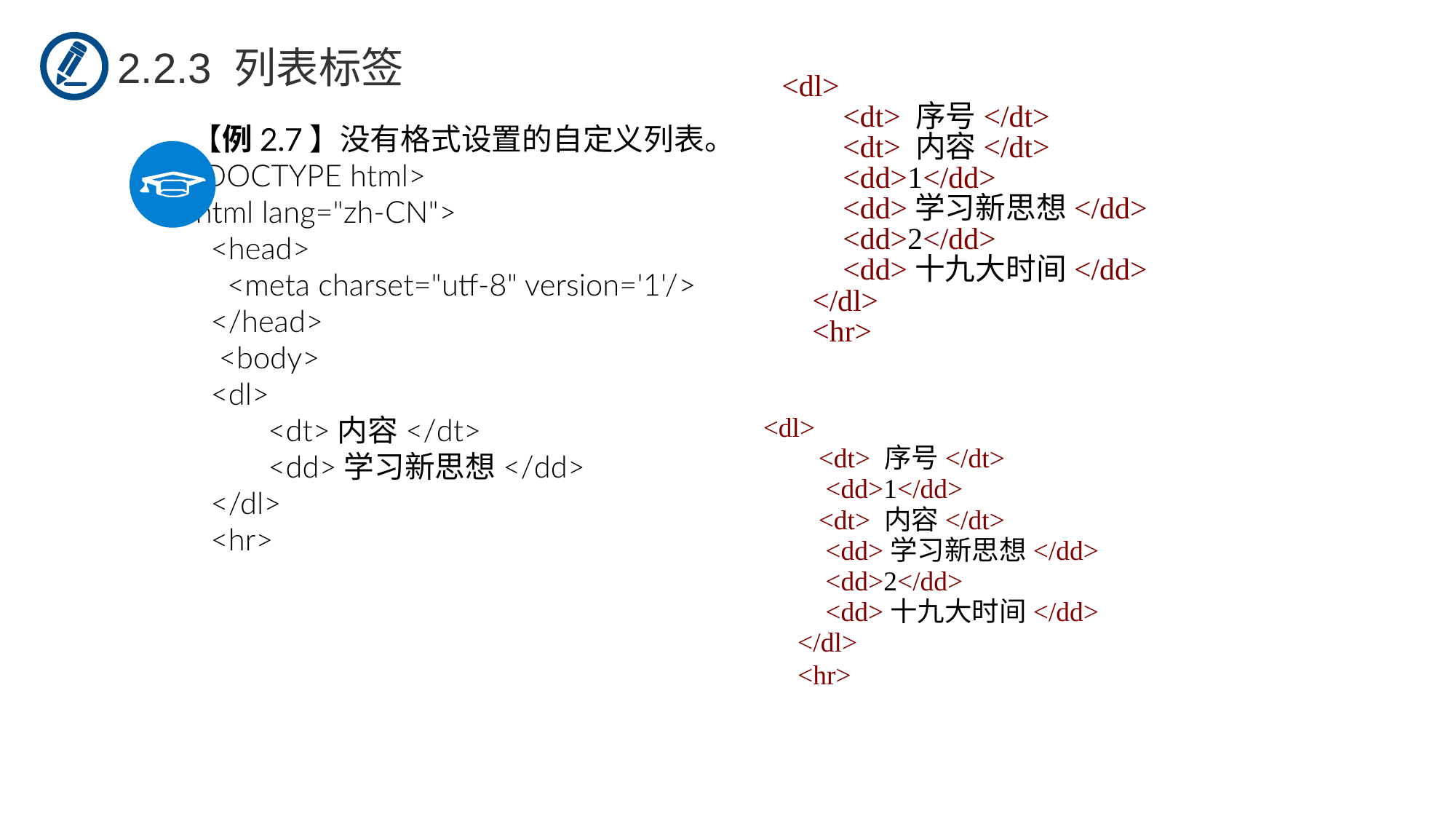

2.2.3 列表标签
 <dl>
         <dt> 序号</dt>
         <dt> 内容</dt>
         <dd>1</dd>
         <dd>学习新思想</dd>
         <dd>2</dd>
         <dd>十九大时间</dd>
     </dl>
     <hr>
 【例2.7】没有格式设置的自定义列表。
<!DOCTYPE html>
<html lang="zh-CN">
    <head>
      <meta charset="utf-8" version='1'/>
    </head>
     <body>
    <dl>
           <dt>内容</dt>
           <dd>学习新思想</dd>
    </dl>
    <hr>

<dl>
        <dt> 序号</dt>
         <dd>1</dd>
        <dt> 内容</dt>
         <dd>学习新思想</dd>
         <dd>2</dd>
         <dd>十九大时间</dd>
     </dl>
     <hr>